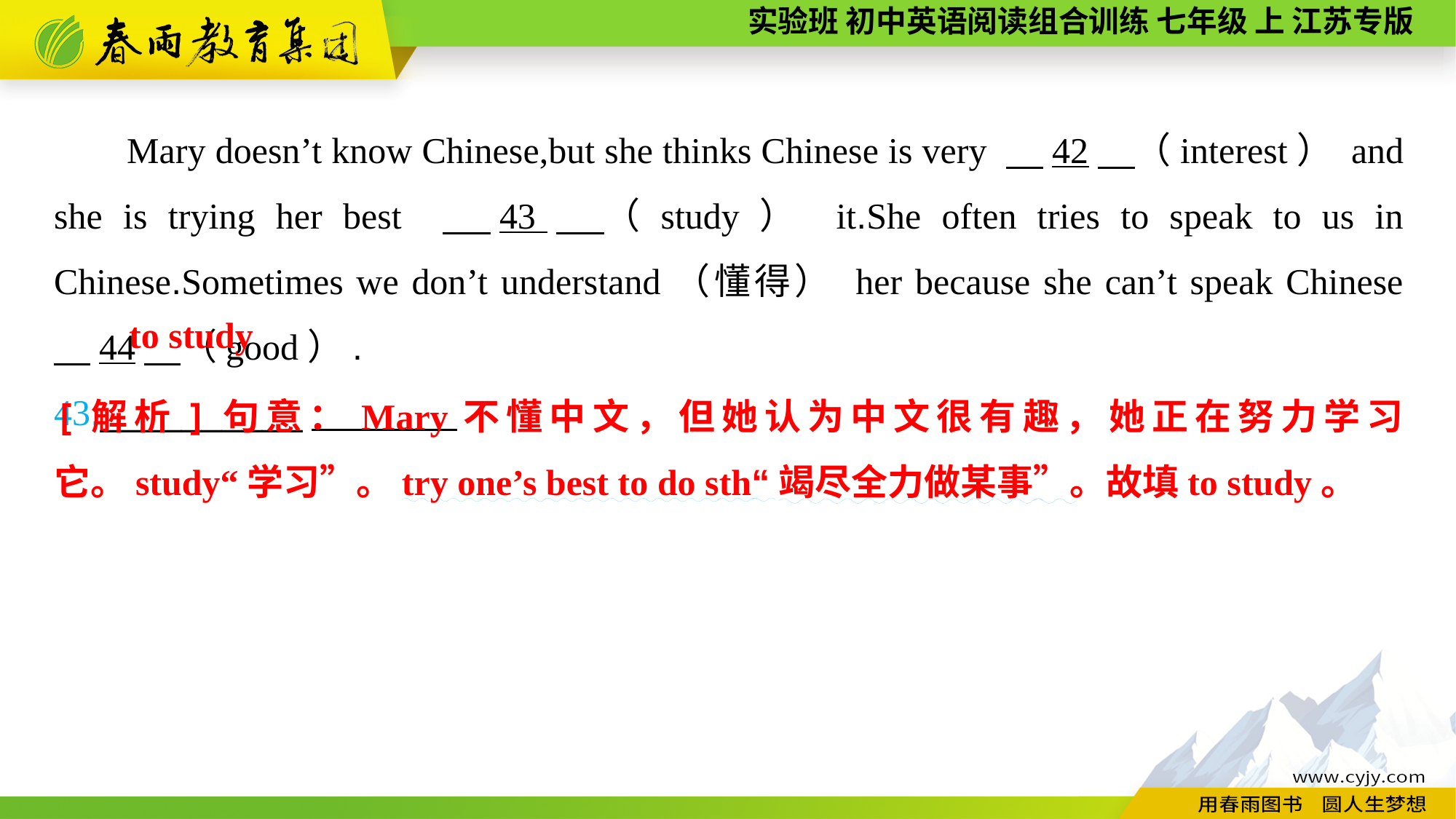

Mary doesn’t know Chinese,but she thinks Chinese is very 　42　（interest） and she is trying her best 　43　（study） it.She often tries to speak to us in Chinese.Sometimes we don’t understand（懂得） her because she can’t speak Chinese 　44　（good）.
43.__________
to study
[解析]句意：Mary不懂中文，但她认为中文很有趣，她正在努力学习它。study“学习”。try one’s best to do sth“竭尽全力做某事”。故填to study。